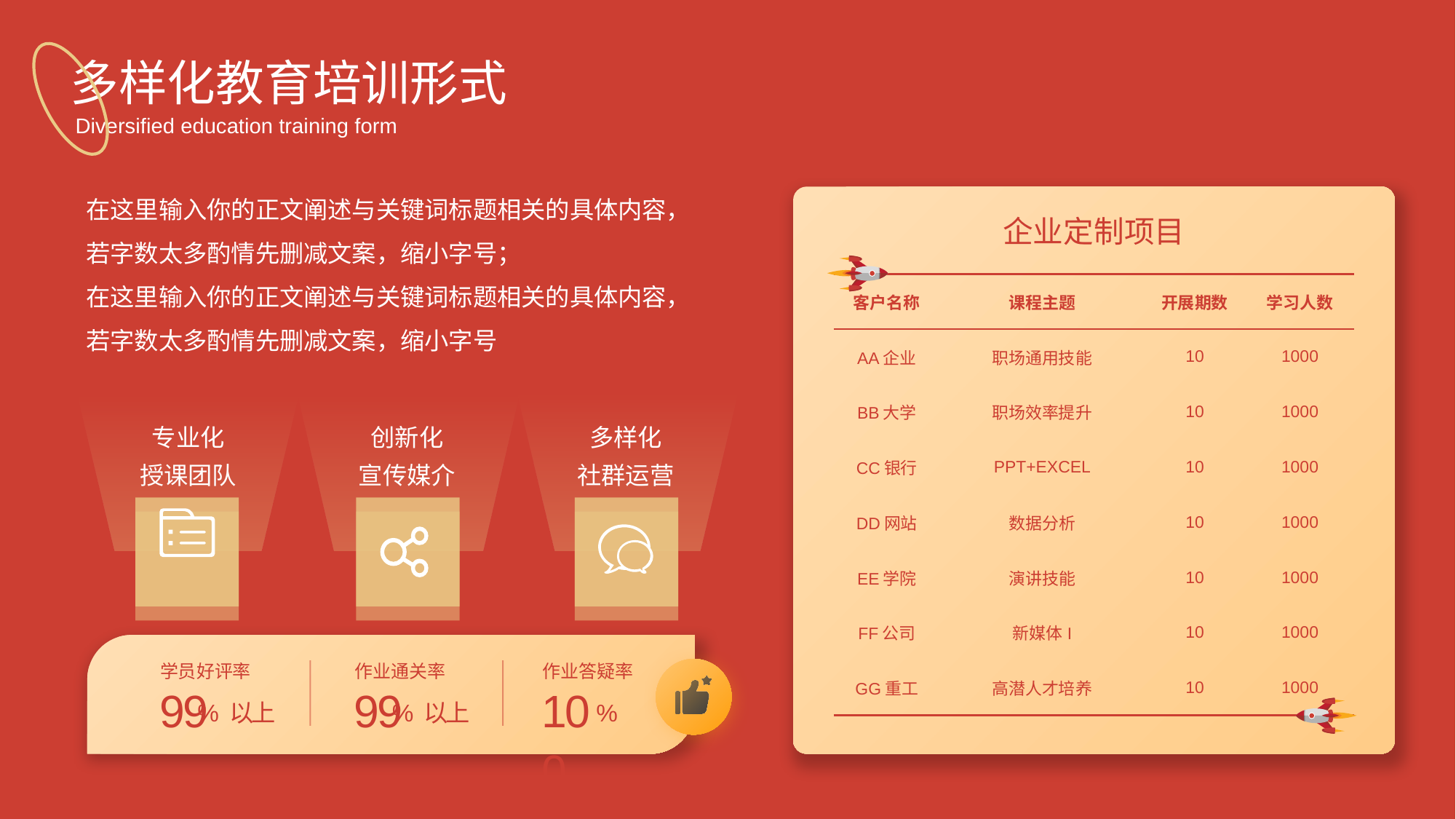

多样化教育培训形式

Diversified education training form
在这里输入你的正文阐述与关键词标题相关的具体内容，
若字数太多酌情先删减文案，缩小字号；
在这里输入你的正文阐述与关键词标题相关的具体内容，
若字数太多酌情先删减文案，缩小字号

企业定制项目

| 客户名称 | 课程主题 | 开展期数 | 学习人数 |
| --- | --- | --- | --- |
| AA企业 | 职场通用技能 | 10 | 1000 |
| BB大学 | 职场效率提升 | 10 | 1000 |
| CC银行 | PPT+EXCEL | 10 | 1000 |
| DD网站 | 数据分析 | 10 | 1000 |
| EE学院 | 演讲技能 | 10 | 1000 |
| FF公司 | 新媒体I | 10 | 1000 |
| GG重工 | 高潜人才培养 | 10 | 1000 |

多样化
社群运营

专业化
授课团队

创新化
宣传媒介

学员好评率
作业通关率
作业答疑率
99
99
100
% 以上
% 以上
%